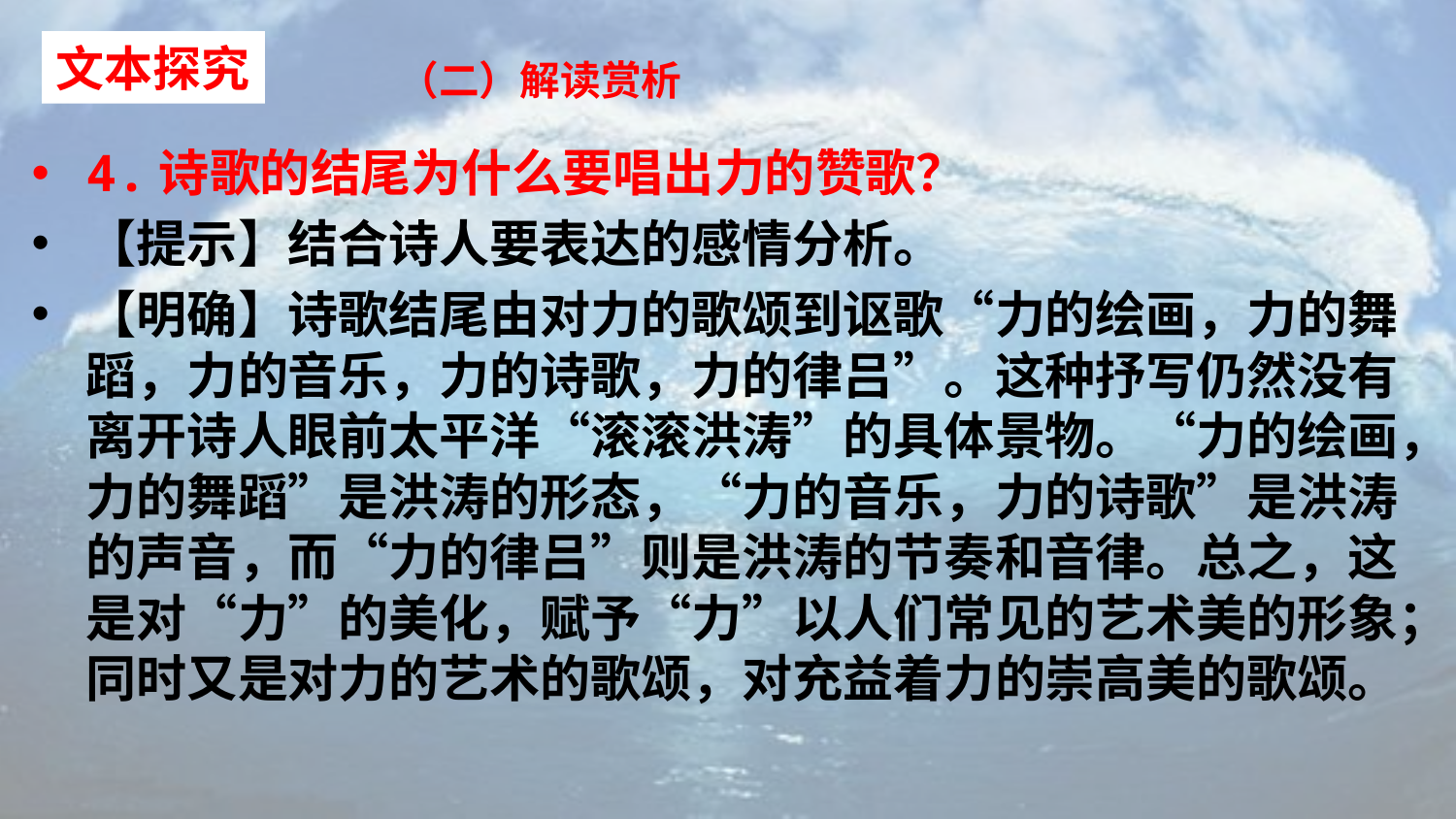

文本探究
（二）解读赏析
4.诗歌的结尾为什么要唱出力的赞歌？
【提示】结合诗人要表达的感情分析。
【明确】诗歌结尾由对力的歌颂到讴歌“力的绘画，力的舞蹈，力的音乐，力的诗歌，力的律吕”。这种抒写仍然没有离开诗人眼前太平洋“滚滚洪涛”的具体景物。“力的绘画，力的舞蹈”是洪涛的形态，“力的音乐，力的诗歌”是洪涛的声音，而“力的律吕”则是洪涛的节奏和音律。总之，这是对“力”的美化，赋予“力”以人们常见的艺术美的形象；同时又是对力的艺术的歌颂，对充益着力的崇高美的歌颂。